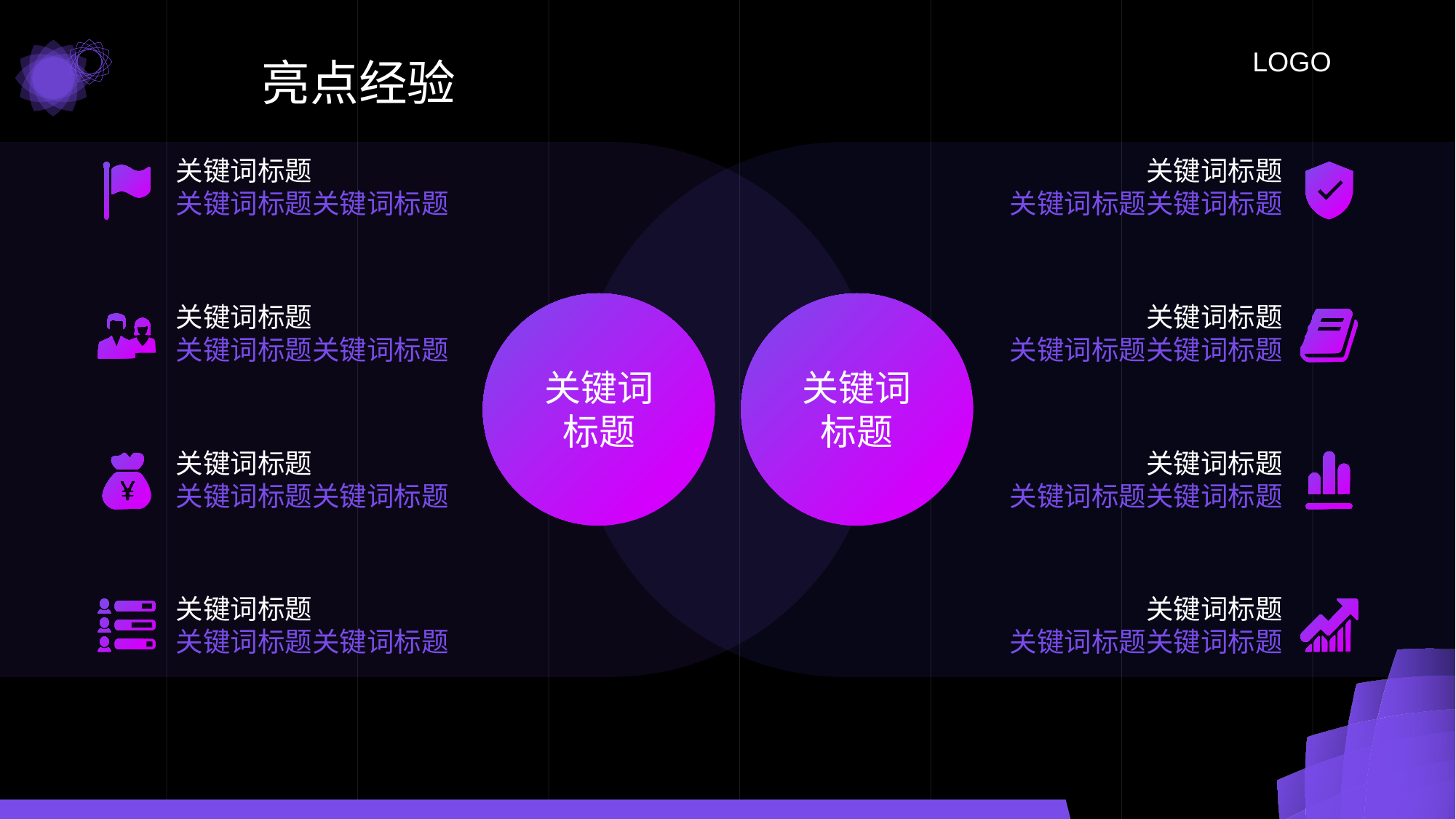

亮点经验
关键词标题
关键词标题关键词标题
关键词标题
关键词标题关键词标题

关键词标题
关键词标题关键词标题
关键词标题
关键词标题关键词标题

关键词
标题
关键词
标题
关键词标题
关键词标题关键词标题
关键词标题
关键词标题关键词标题

关键词标题
关键词标题关键词标题
关键词标题
关键词标题关键词标题